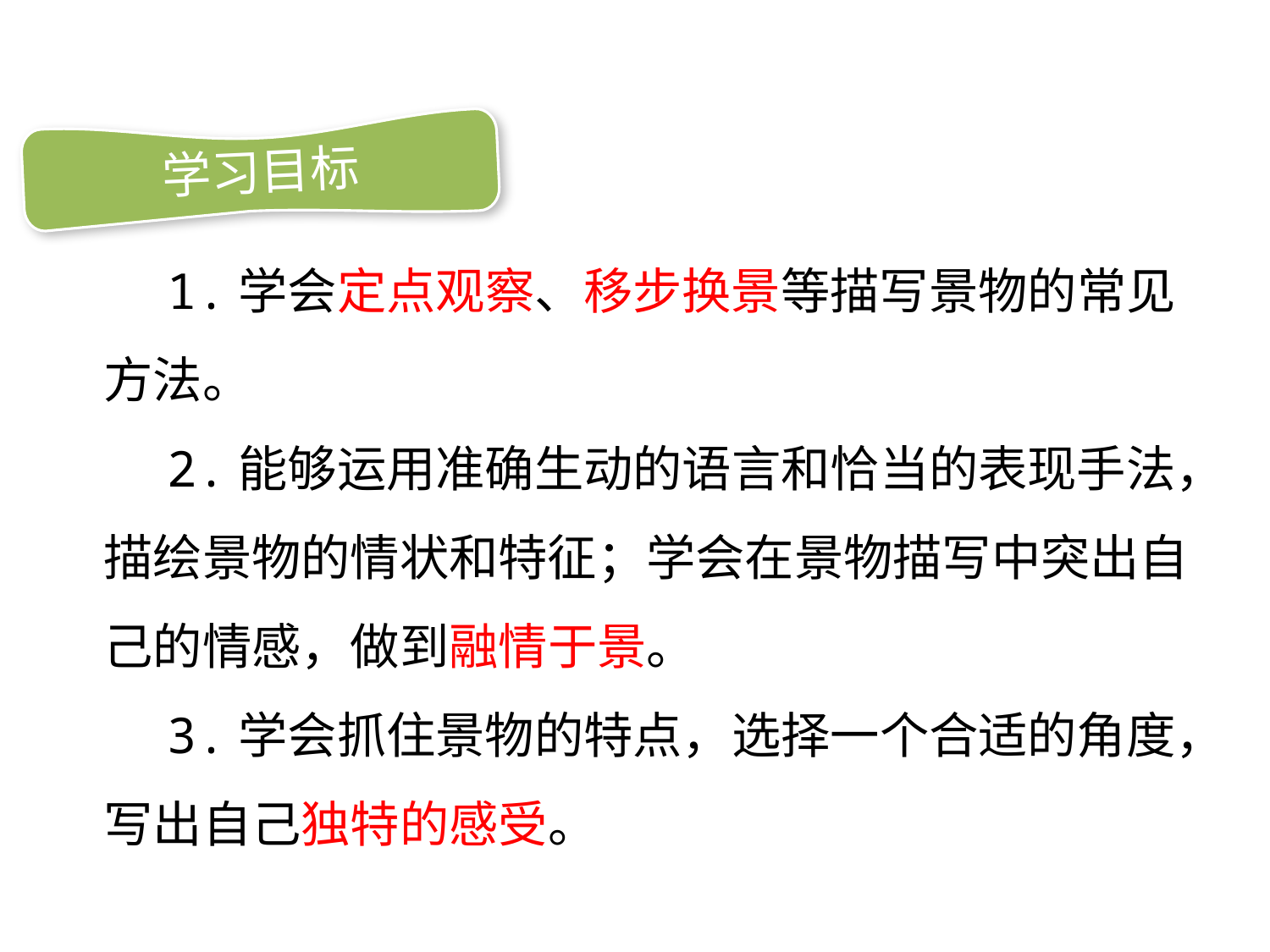

学习目标
1.学会定点观察、移步换景等描写景物的常见方法。
2.能够运用准确生动的语言和恰当的表现手法，描绘景物的情状和特征；学会在景物描写中突出自己的情感，做到融情于景。
3.学会抓住景物的特点，选择一个合适的角度，写出自己独特的感受。